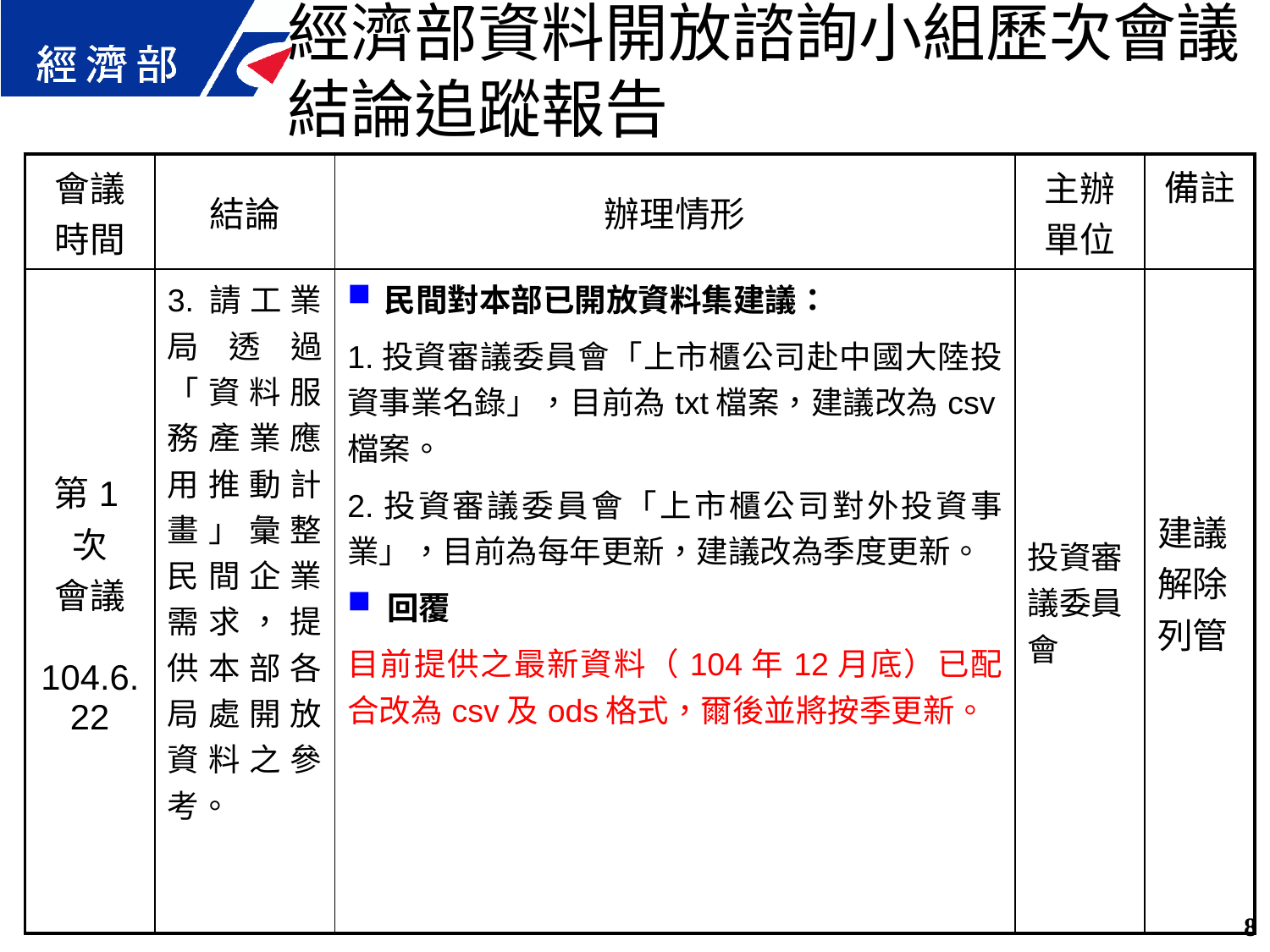

經濟部資料開放諮詢小組歷次會議結論追蹤報告
| 會議 時間 | 結論 | 辦理情形 | 主辦 單位 | 備註 |
| --- | --- | --- | --- | --- |
| 第1次 會議 104.6.22 | 3.請工業局透過「資料服務產業應用推動計畫」彙整民間企業需求，提供本部各局處開放資料之參考。 | 民間對本部已開放資料集建議： 1.投資審議委員會「上市櫃公司赴中國大陸投資事業名錄」，目前為txt檔案，建議改為csv檔案。 2.投資審議委員會「上市櫃公司對外投資事業」，目前為每年更新，建議改為季度更新。 回覆 目前提供之最新資料（104年12月底）已配合改為csv及ods格式，爾後並將按季更新。 | 投資審議委員會 | 建議解除列管 |
8